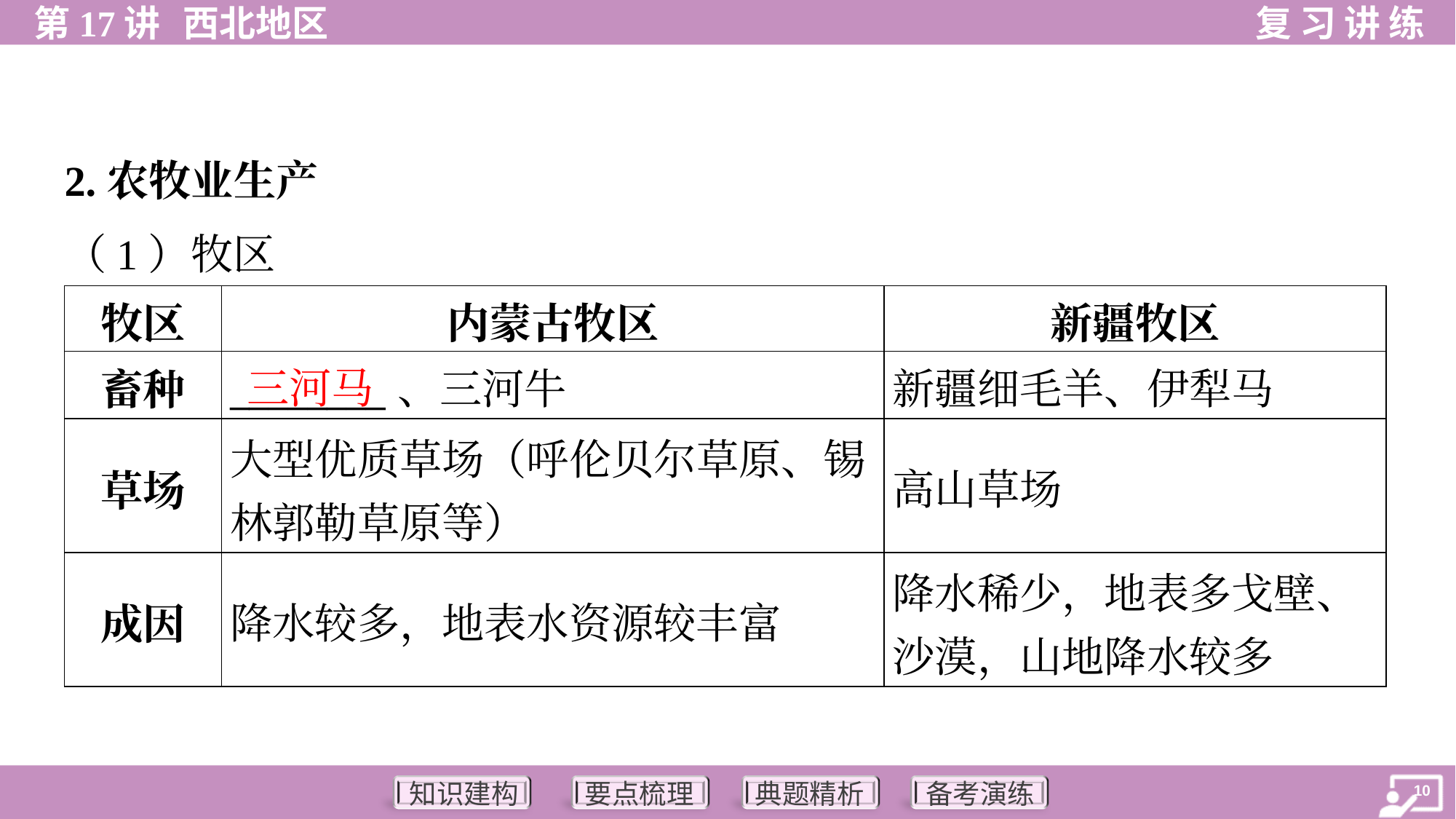

2.农牧业生产
（1）牧区
| 牧区 | 内蒙古牧区 | 新疆牧区 |
| --- | --- | --- |
| 畜种 | \_\_\_\_\_\_\_\_、三河牛 | 新疆细毛羊、伊犁马 |
| 草场 | 大型优质草场（呼伦贝尔草原、锡 林郭勒草原等） | 高山草场 |
| 成因 | 降水较多，地表水资源较丰富 | 降水稀少，地表多戈壁、 沙漠，山地降水较多 |
三河马